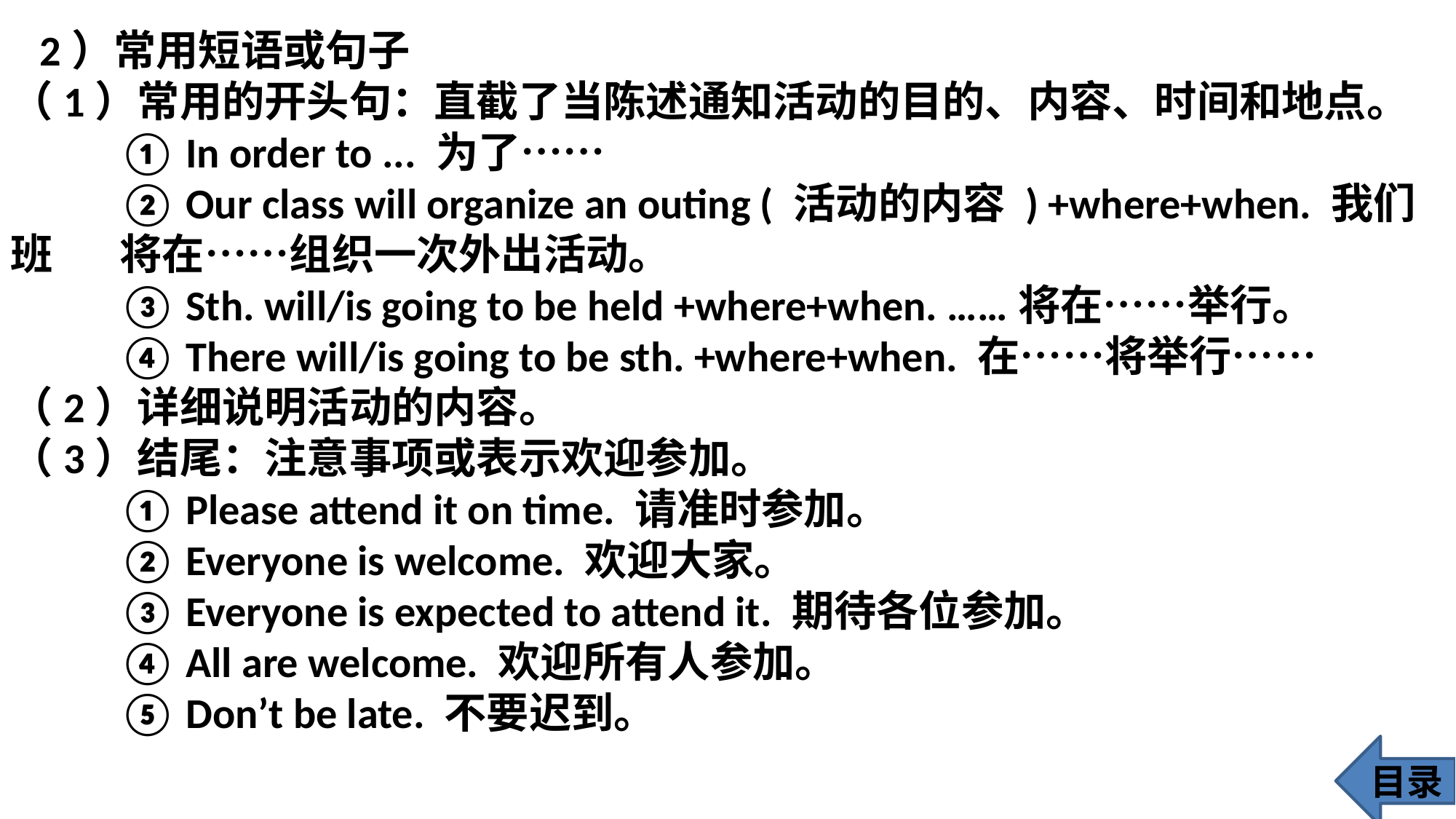

2）常用短语或句子
（1）常用的开头句：直截了当陈述通知活动的目的、内容、时间和地点。
      	① In order to ... 为了……
      	② Our class will organize an outing ( 活动的内容 ) +where+when. 我们班	将在……组织一次外出活动。
      	③ Sth. will/is going to be held +where+when. ……将在……举行。
      	④ There will/is going to be sth. +where+when. 在……将举行……
（2）详细说明活动的内容。
（3）结尾：注意事项或表示欢迎参加。
      	① Please attend it on time. 请准时参加。
      	② Everyone is welcome. 欢迎大家。
      	③ Everyone is expected to attend it. 期待各位参加。
      	④ All are welcome. 欢迎所有人参加。
      	⑤ Don’t be late. 不要迟到。
目录
69